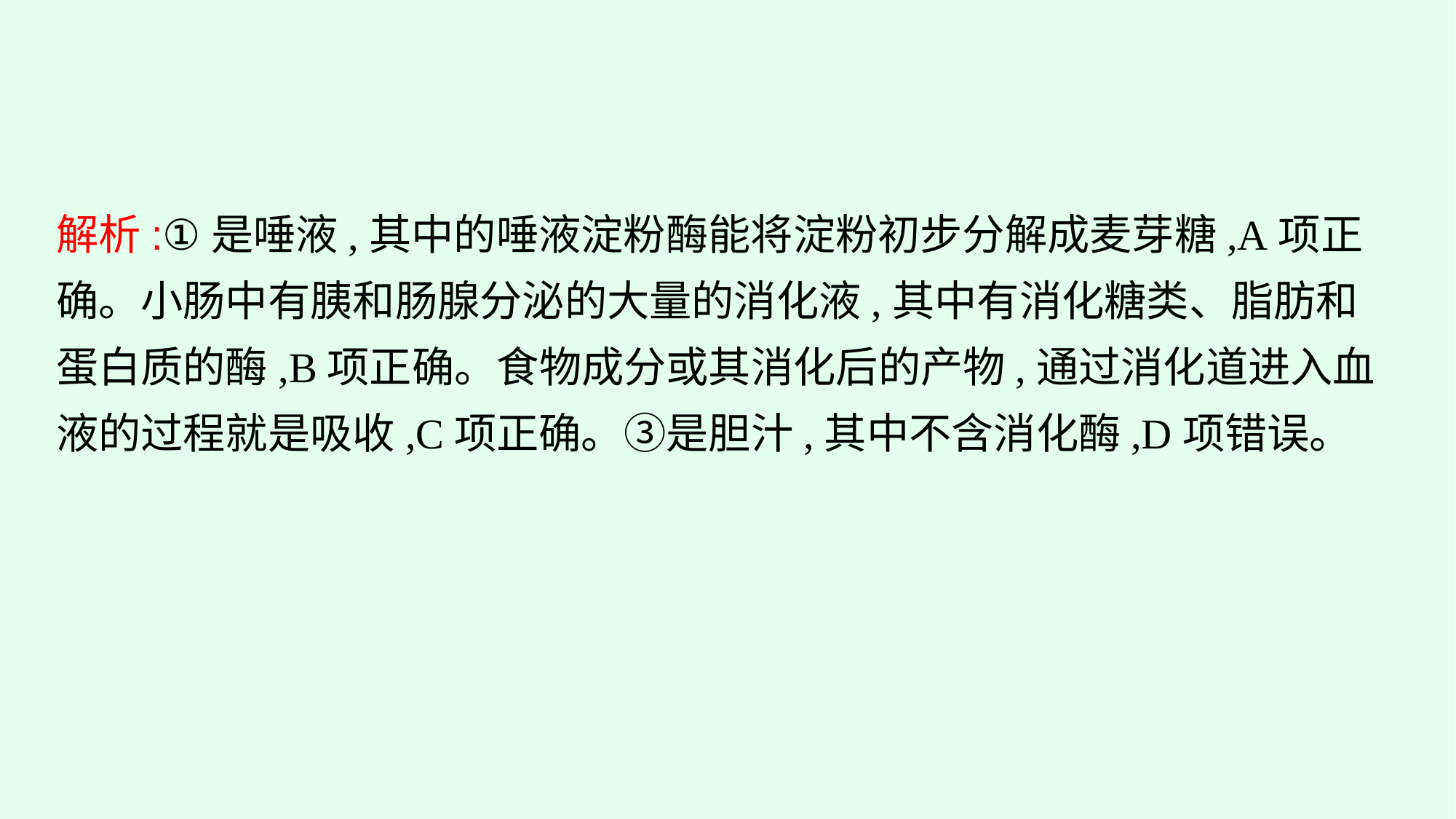

解析:①是唾液,其中的唾液淀粉酶能将淀粉初步分解成麦芽糖,A项正确。小肠中有胰和肠腺分泌的大量的消化液,其中有消化糖类、脂肪和蛋白质的酶,B项正确。食物成分或其消化后的产物,通过消化道进入血液的过程就是吸收,C项正确。③是胆汁,其中不含消化酶,D项错误。